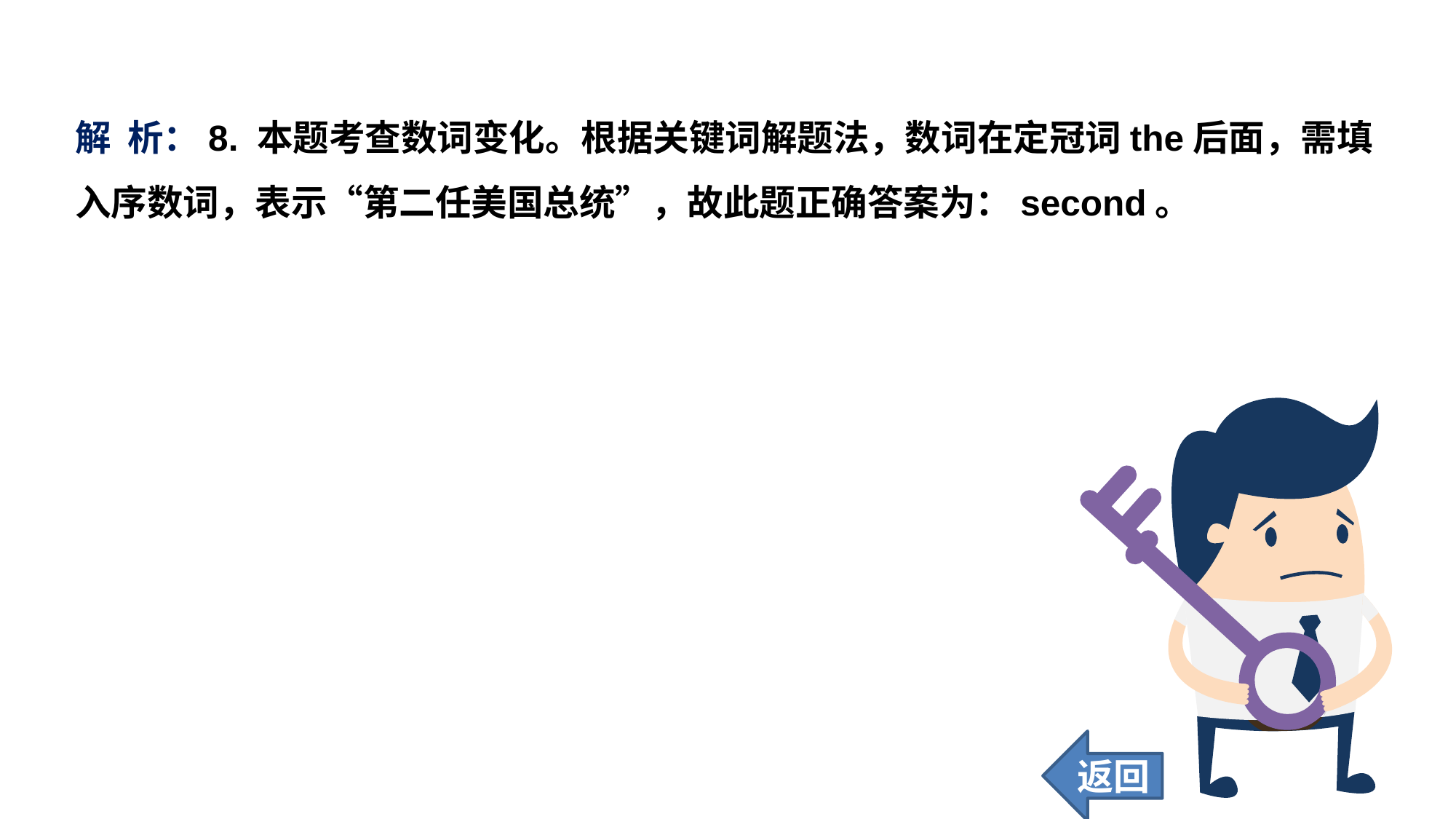

解  析：8. 本题考查数词变化。根据关键词解题法，数词在定冠词the后面，需填入序数词，表示“第二任美国总统”，故此题正确答案为：second。

返回
85